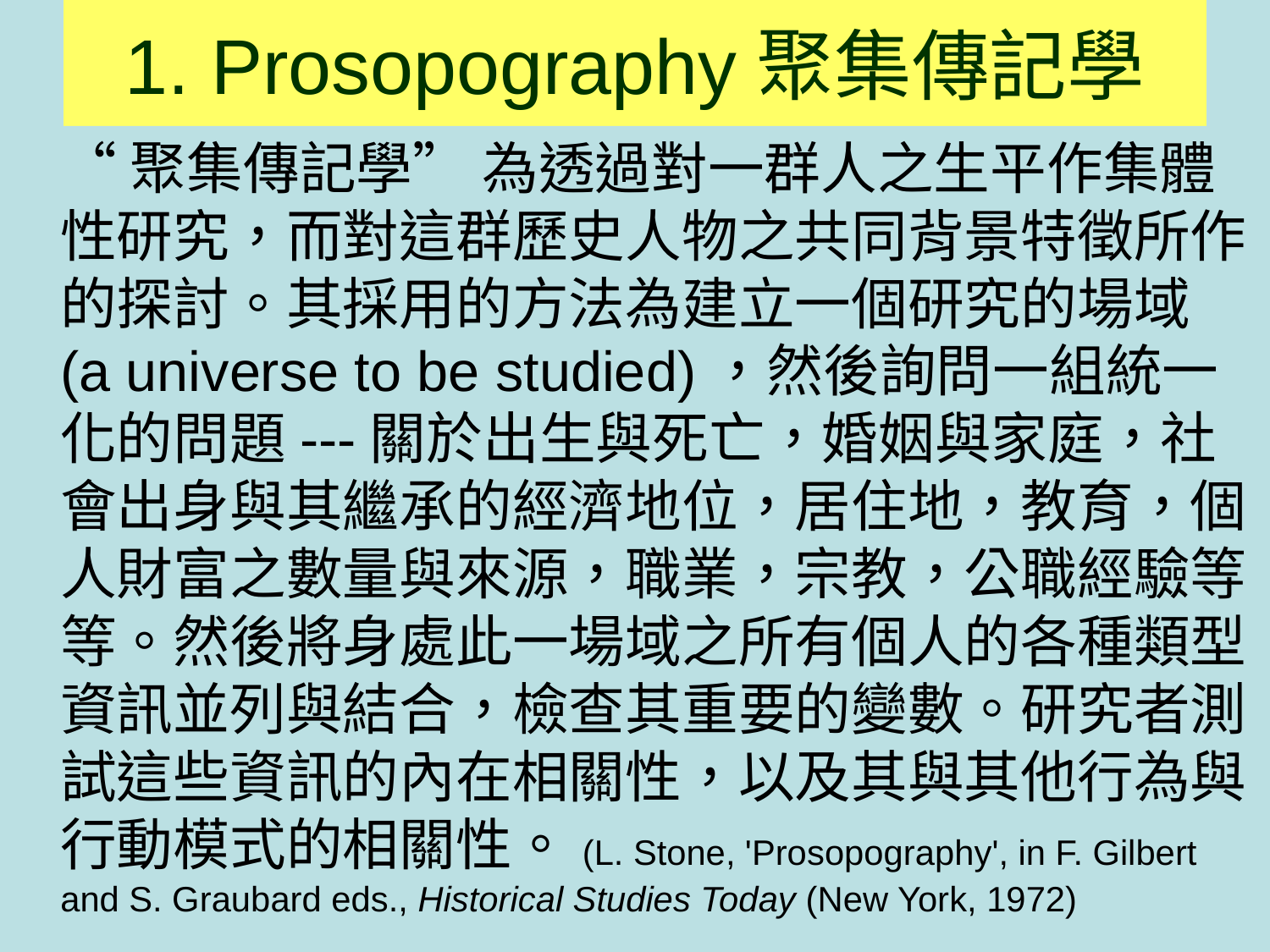

# 1. Prosopography聚集傳記學
	“聚集傳記學” 為透過對一群人之生平作集體性研究，而對這群歷史人物之共同背景特徵所作的探討。其採用的方法為建立一個研究的場域 (a universe to be studied)，然後詢問一組統一化的問題---關於出生與死亡，婚姻與家庭，社會出身與其繼承的經濟地位，居住地，教育，個人財富之數量與來源，職業，宗教，公職經驗等等。然後將身處此一場域之所有個人的各種類型資訊並列與結合，檢查其重要的變數。研究者測試這些資訊的內在相關性，以及其與其他行為與行動模式的相關性。(L. Stone, 'Prosopography', in F. Gilbert and S. Graubard eds., Historical Studies Today (New York, 1972)